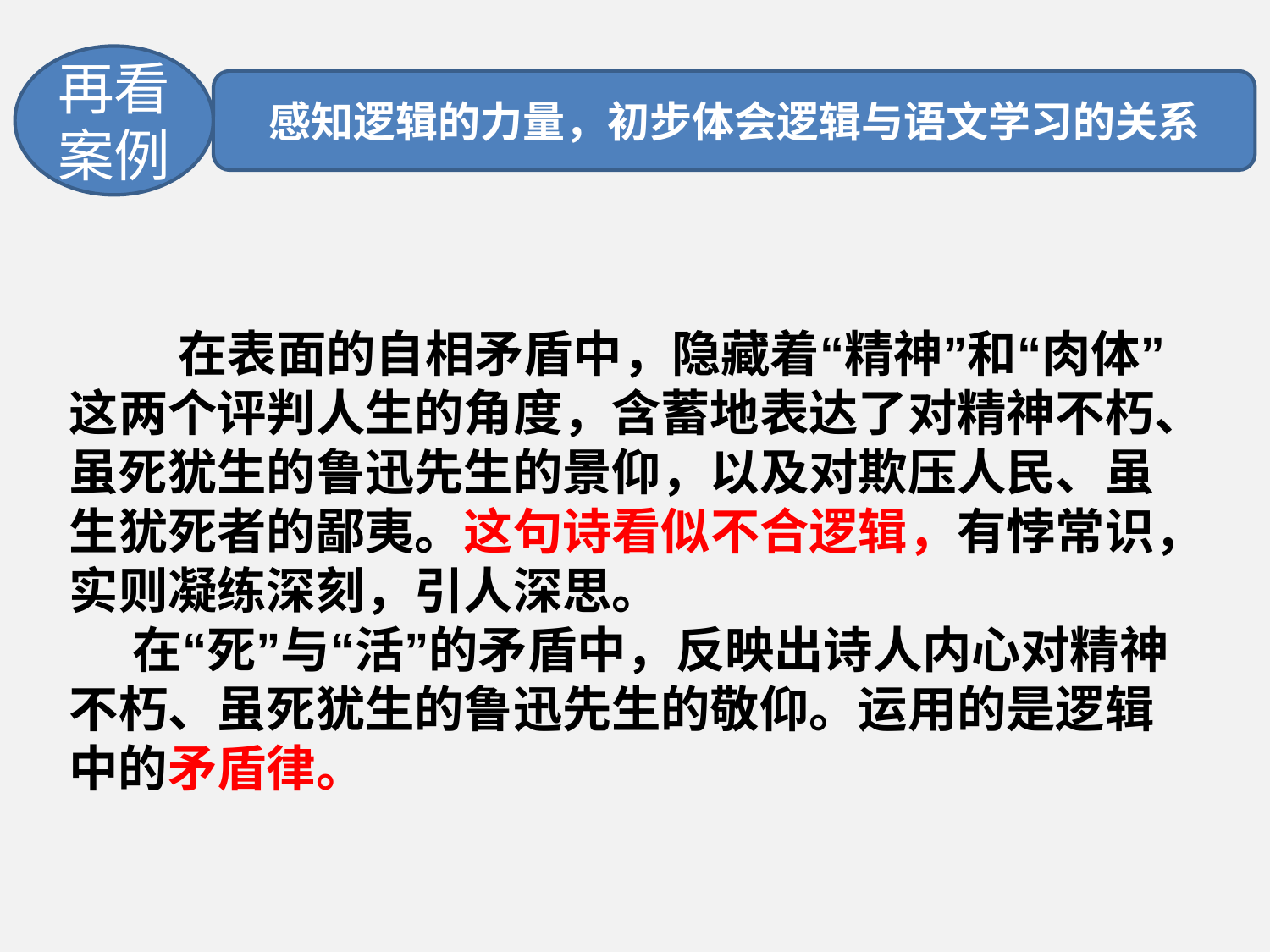

再看案例
感知逻辑的力量，初步体会逻辑与语文学习的关系

   在表面的自相矛盾中，隐藏着“精神”和“肉体”这两个评判人生的角度，含蓄地表达了对精神不朽、虽死犹生的鲁迅先生的景仰，以及对欺压人民、虽生犹死者的鄙夷。这句诗看似不合逻辑，有悖常识，实则凝练深刻，引人深思。
在“死”与“活”的矛盾中，反映出诗人内心对精神不朽、虽死犹生的鲁迅先生的敬仰。运用的是逻辑中的矛盾律。